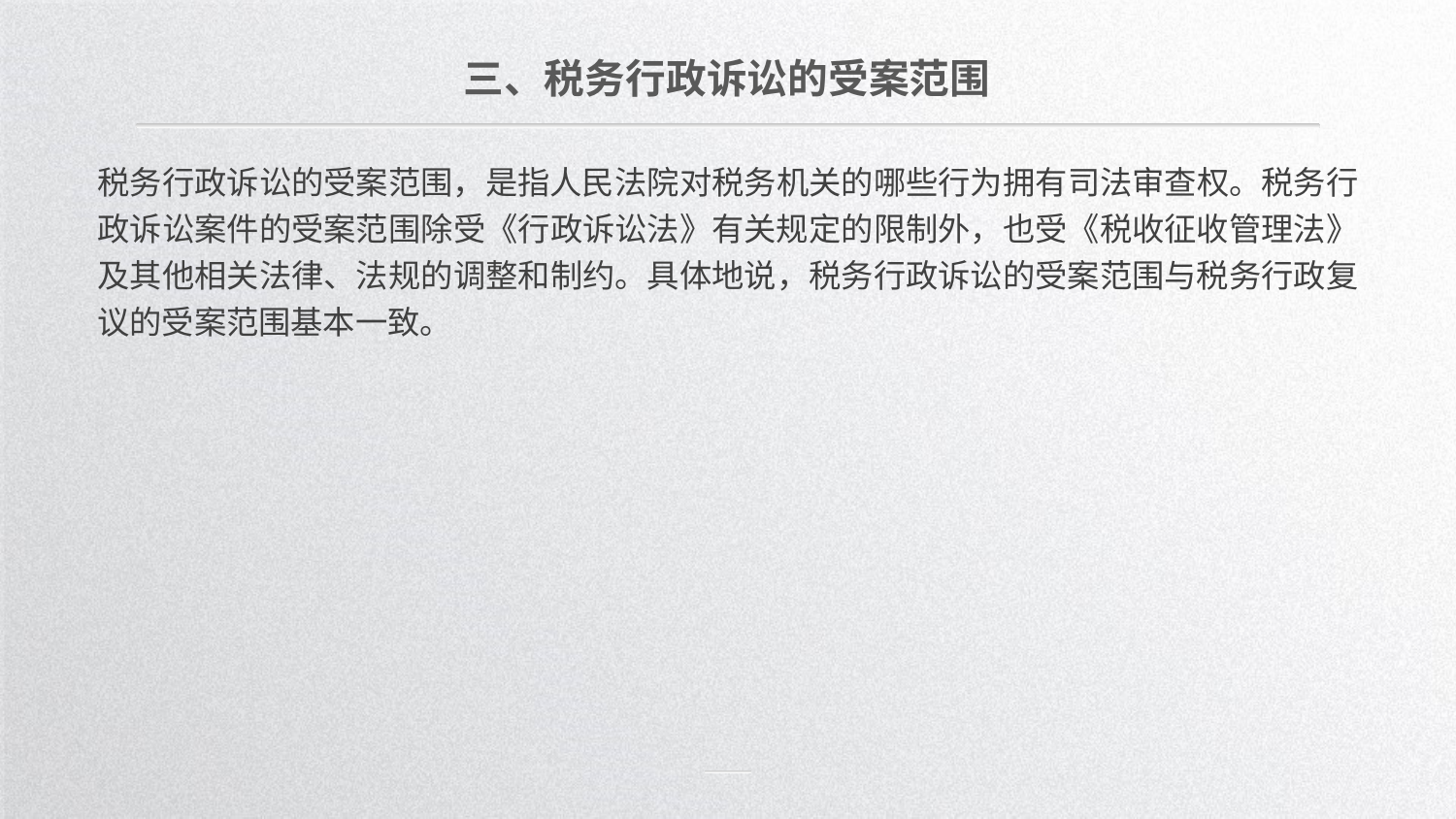

三、税务行政诉讼的受案范围
税务行政诉讼的受案范围，是指人民法院对税务机关的哪些行为拥有司法审查权。税务行政诉讼案件的受案范围除受《行政诉讼法》有关规定的限制外，也受《税收征收管理法》及其他相关法律、法规的调整和制约。具体地说，税务行政诉讼的受案范围与税务行政复议的受案范围基本一致。